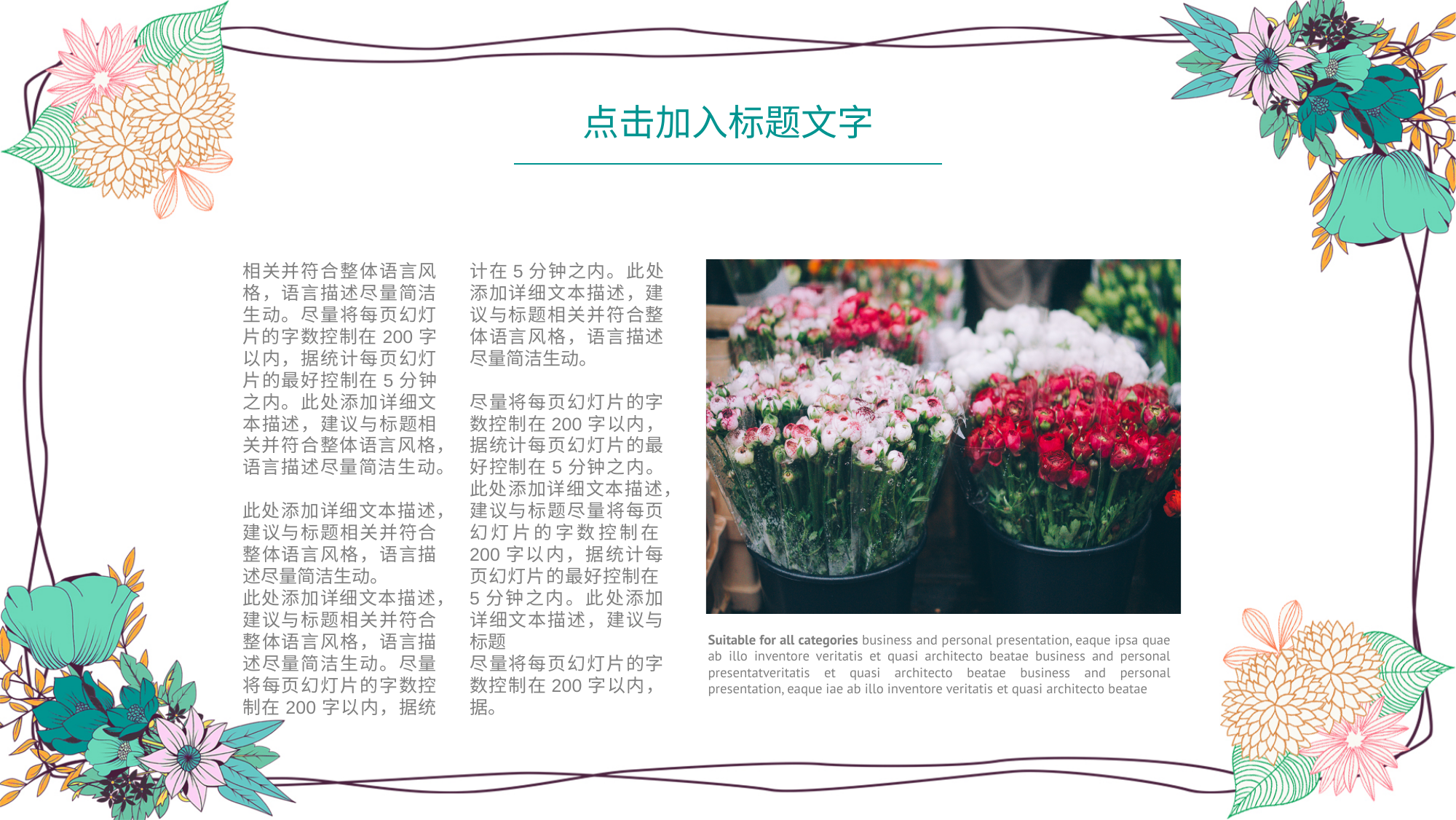

点击加入标题文字
相关并符合整体语言风格，语言描述尽量简洁生动。尽量将每页幻灯片的字数控制在200字以内，据统计每页幻灯片的最好控制在5分钟之内。此处添加详细文本描述，建议与标题相关并符合整体语言风格，语言描述尽量简洁生动。

此处添加详细文本描述，建议与标题相关并符合整体语言风格，语言描述尽量简洁生动。
此处添加详细文本描述，建议与标题相关并符合整体语言风格，语言描述尽量简洁生动。尽量将每页幻灯片的字数控制在200字以内，据统计在5分钟之内。此处添加详细文本描述，建议与标题相关并符合整体语言风格，语言描述尽量简洁生动。

尽量将每页幻灯片的字数控制在200字以内，据统计每页幻灯片的最好控制在5分钟之内。此处添加详细文本描述，建议与标题尽量将每页幻灯片的字数控制在200字以内，据统计每页幻灯片的最好控制在5分钟之内。此处添加详细文本描述，建议与标题
尽量将每页幻灯片的字数控制在200字以内，据。

Suitable for all categories business and personal presentation, eaque ipsa quae ab illo inventore veritatis et quasi architecto beatae business and personal presentatveritatis et quasi architecto beatae business and personal presentation, eaque iae ab illo inventore veritatis et quasi architecto beatae